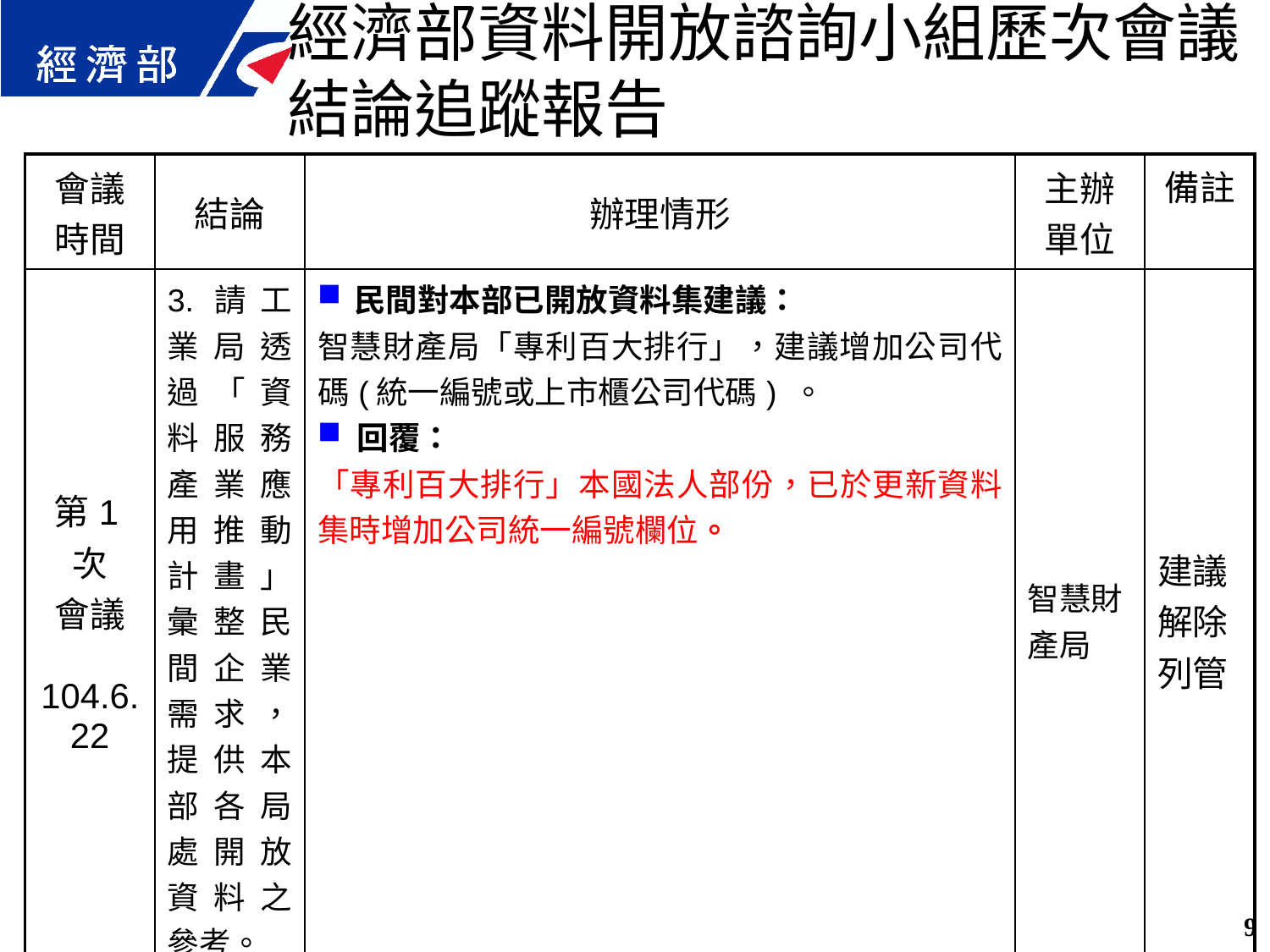

經濟部資料開放諮詢小組歷次會議結論追蹤報告
| 會議 時間 | 結論 | 辦理情形 | 主辦 單位 | 備註 |
| --- | --- | --- | --- | --- |
| 第1次 會議 104.6.22 | 3.請工業局透過「資料服務產業應用推動計畫」彙整民間企業需求，提供本部各局處開放資料之參考。 | 民間對本部已開放資料集建議： 智慧財產局「專利百大排行」，建議增加公司代碼(統一編號或上市櫃公司代碼) 。 回覆： 「專利百大排行」本國法人部份，已於更新資料集時增加公司統一編號欄位。 | 智慧財產局 | 建議解除列管 |
9